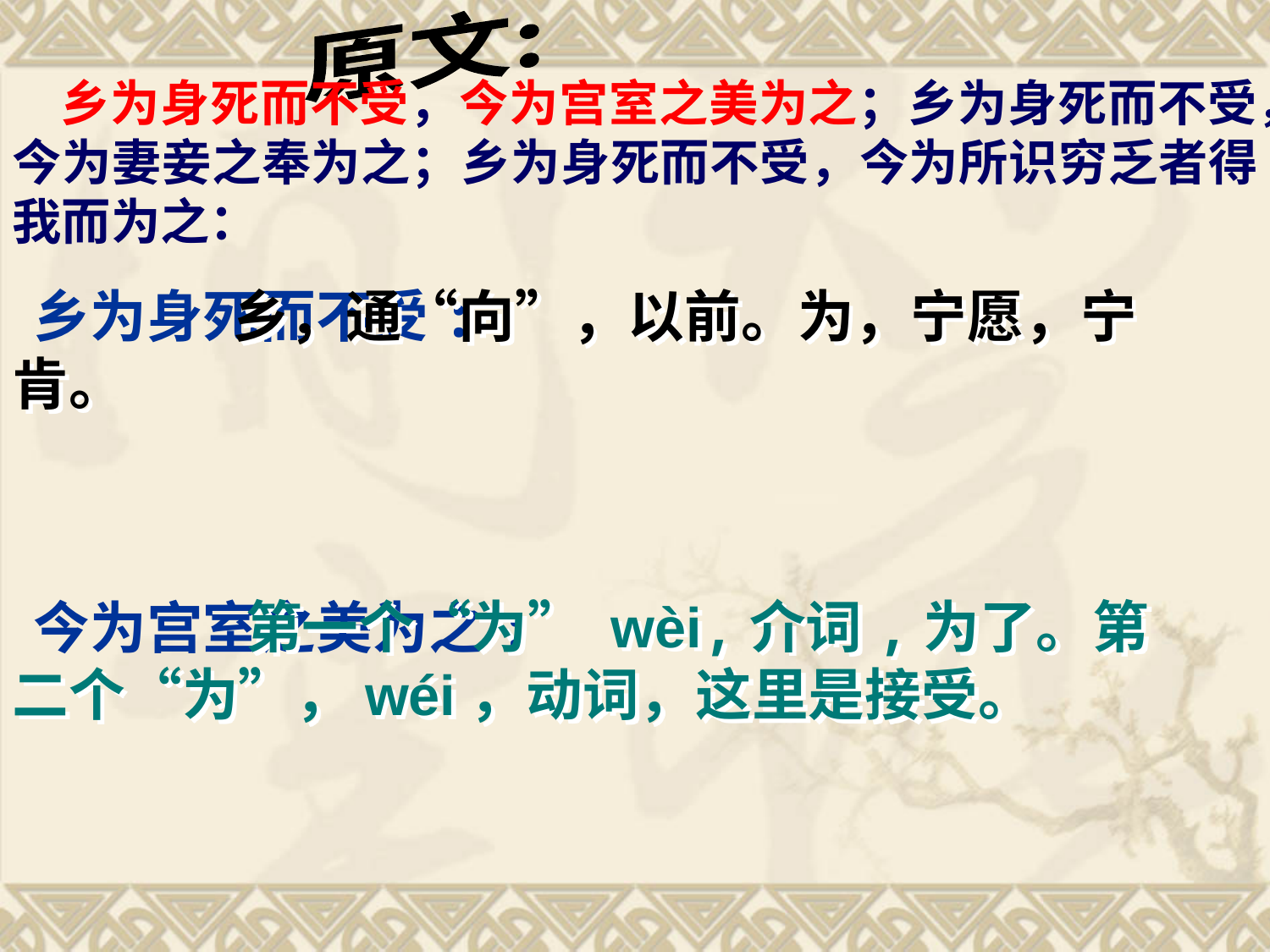

原文:
   乡为身死而不受，今为宫室之美为之；乡为身死而不受，今为妻妾之奉为之；乡为身死而不受，今为所识穷乏者得我而为之：
乡为身死而不受:

今为宫室之美为之:
                乡，通“向”，以前。为，宁愿，宁肯。
                 第一个“为” wèi,介词,为了。第二个“为”，wéi，动词，这里是接受。